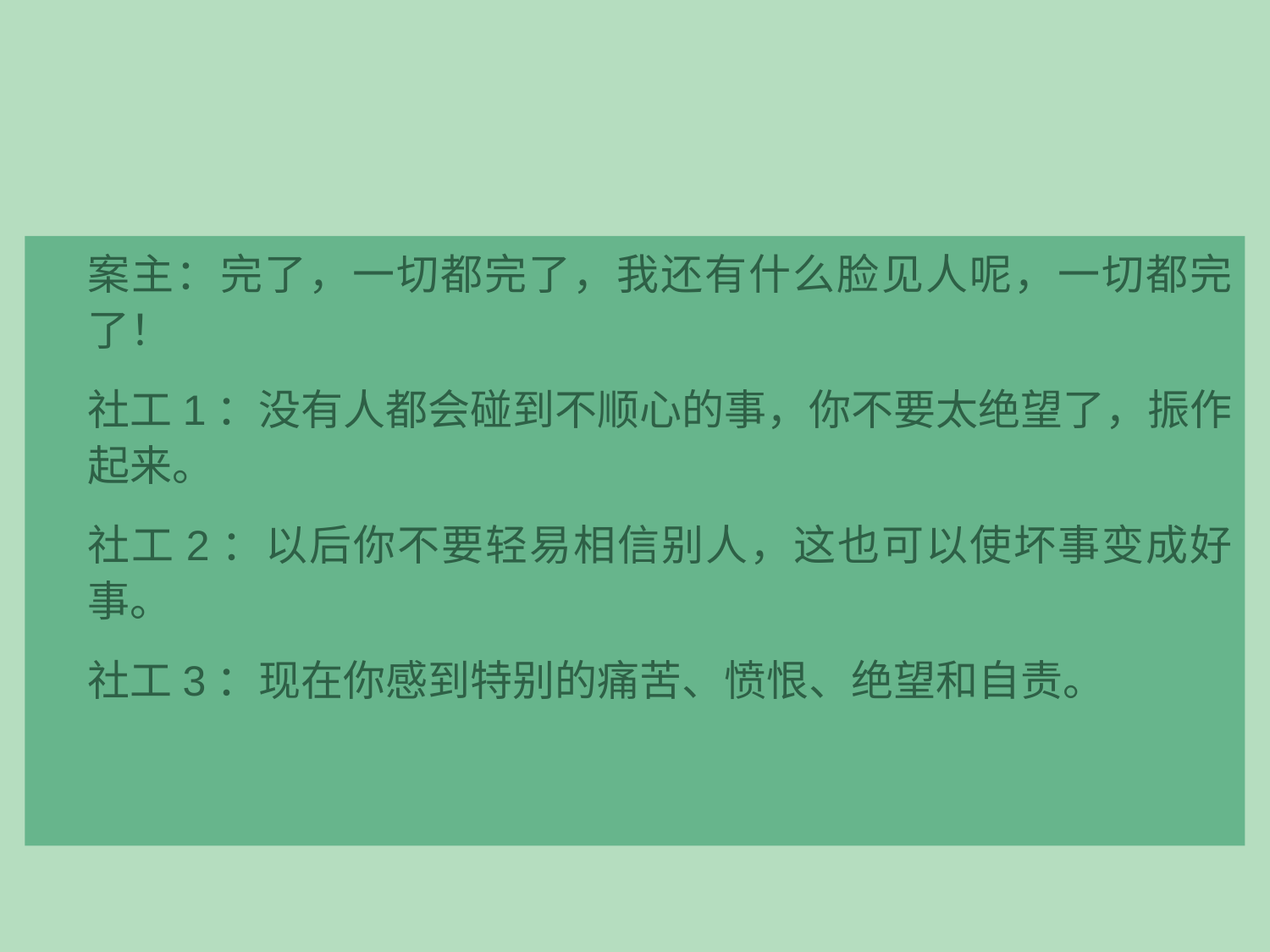

案主：完了，一切都完了，我还有什么脸见人呢，一切都完了！
社工1：没有人都会碰到不顺心的事，你不要太绝望了，振作起来。
社工2：以后你不要轻易相信别人，这也可以使坏事变成好事。
社工3：现在你感到特别的痛苦、愤恨、绝望和自责。